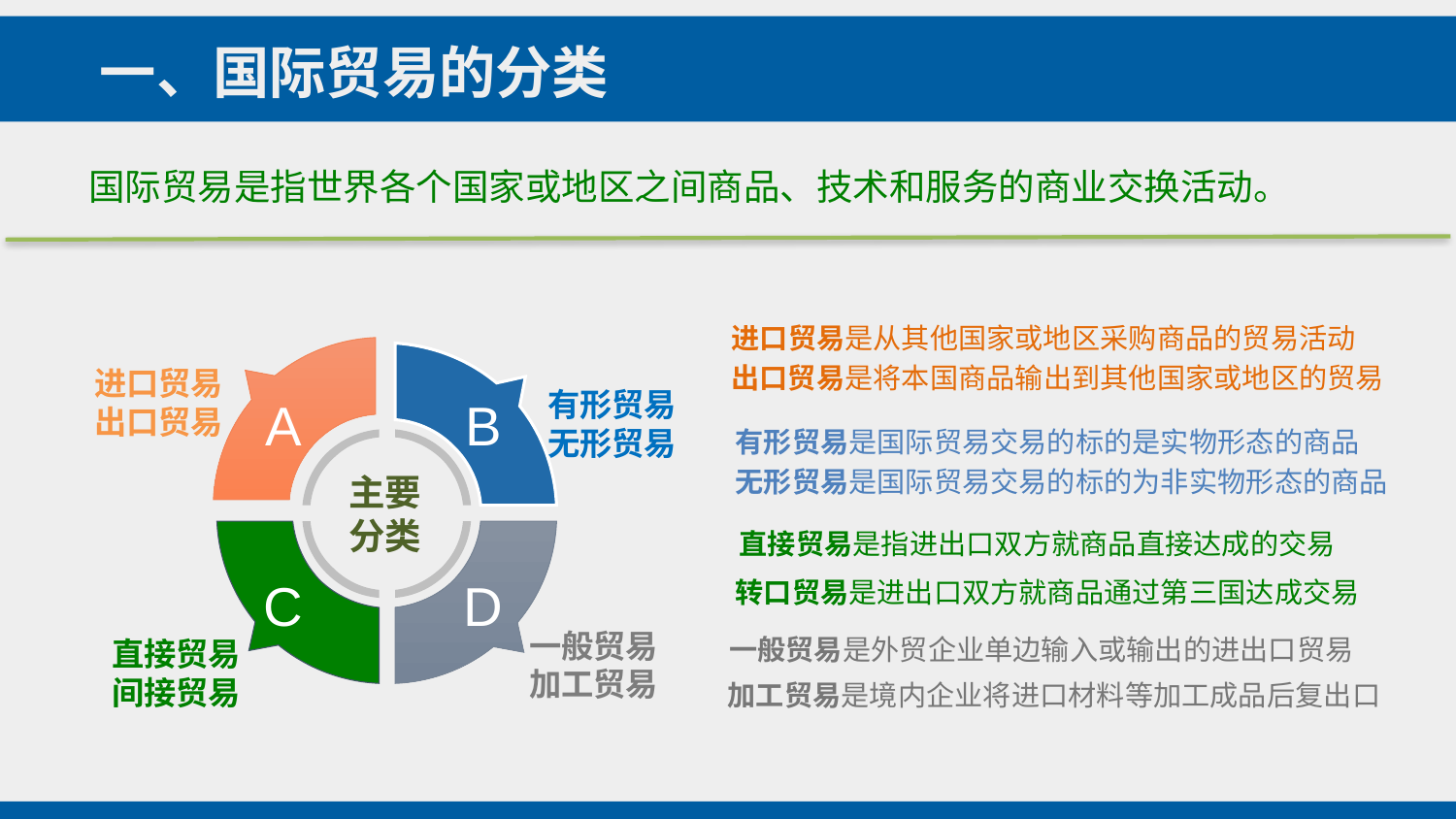

一、国际贸易的分类
国际贸易是指世界各个国家或地区之间商品、技术和服务的商业交换活动。
进口贸易是从其他国家或地区采购商品的贸易活动
出口贸易是将本国商品输出到其他国家或地区的贸易

进口贸易
出口贸易
有形贸易
无形贸易
A
B
有形贸易是国际贸易交易的标的是实物形态的商品

无形贸易是国际贸易交易的标的为非实物形态的商品
主要
分类
直接贸易是指进出口双方就商品直接达成的交易

转口贸易是进出口双方就商品通过第三国达成交易
C
D
一般贸易
加工贸易
一般贸易是外贸企业单边输入或输出的进出口贸易
直接贸易
间接贸易
加工贸易是境内企业将进口材料等加工成品后复出口

3、惠民